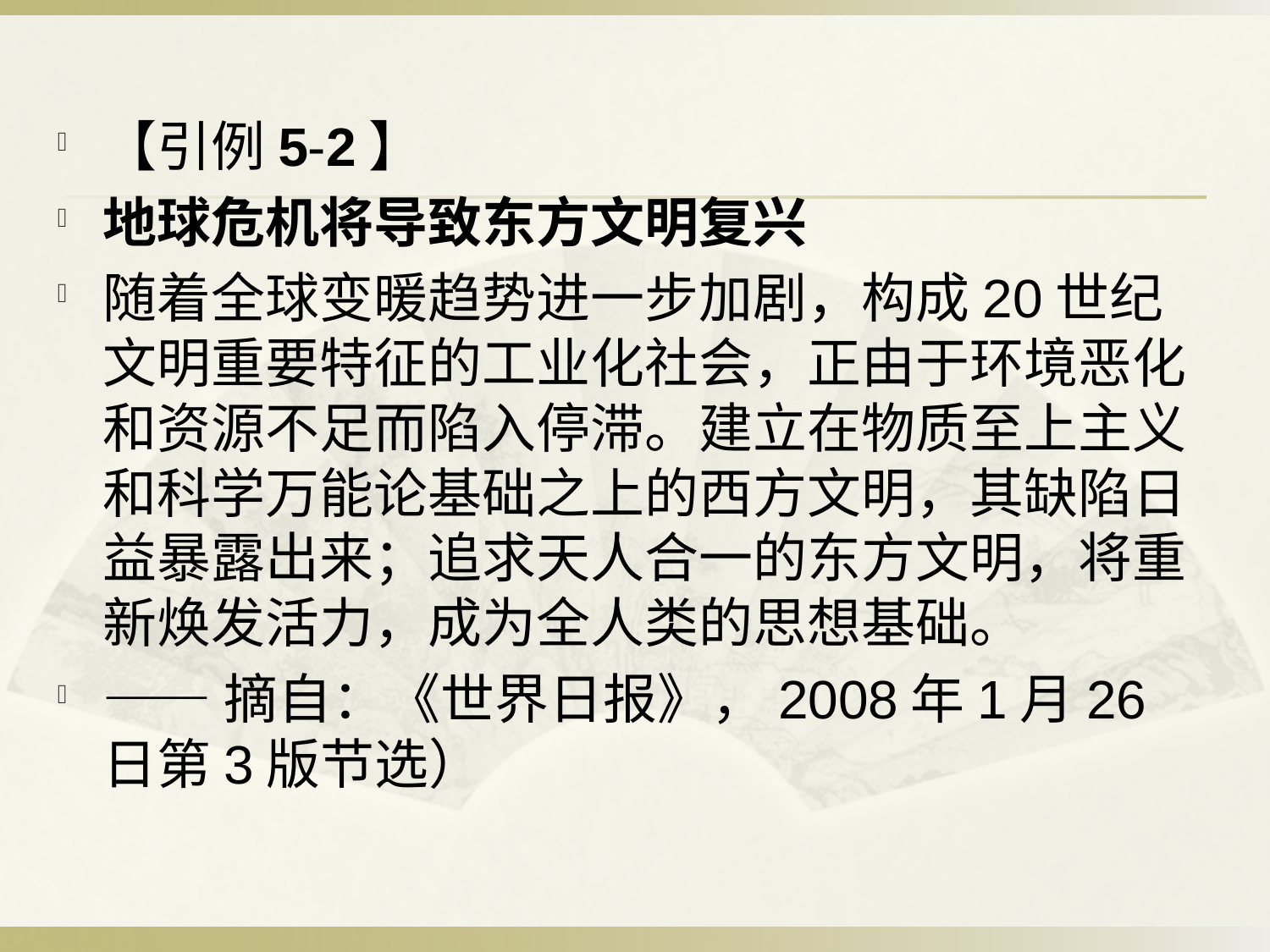

#
【引例5-2】
地球危机将导致东方文明复兴
随着全球变暖趋势进一步加剧，构成20世纪文明重要特征的工业化社会，正由于环境恶化和资源不足而陷入停滞。建立在物质至上主义和科学万能论基础之上的西方文明，其缺陷日益暴露出来；追求天人合一的东方文明，将重新焕发活力，成为全人类的思想基础。
——摘自：《世界日报》，2008年1月26日第3版节选）